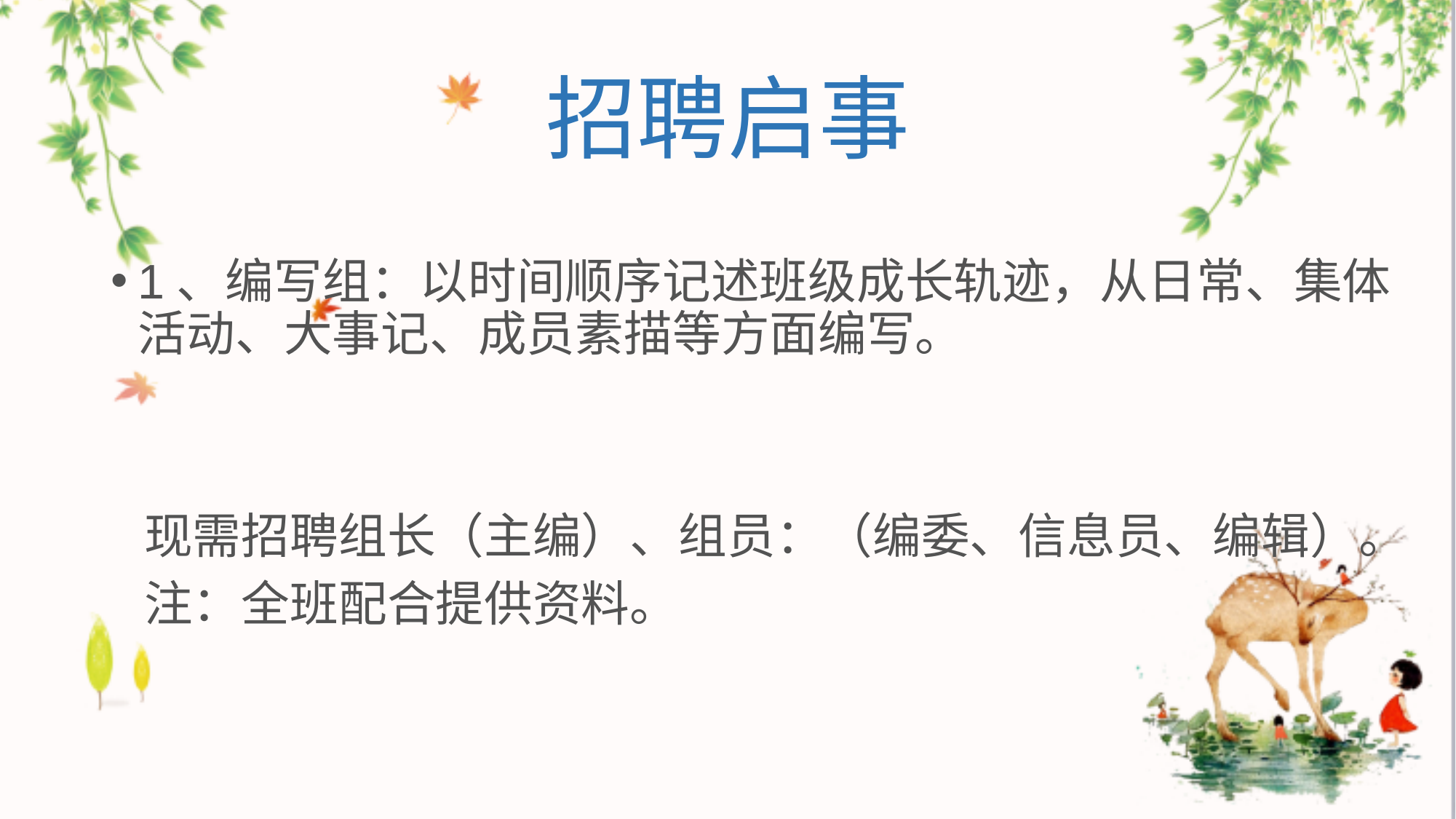

# 招聘启事
1、编写组：以时间顺序记述班级成长轨迹，从日常、集体活动、大事记、成员素描等方面编写。

  现需招聘组长（主编）、组员：（编委、信息员、编辑）。
  注：全班配合提供资料。